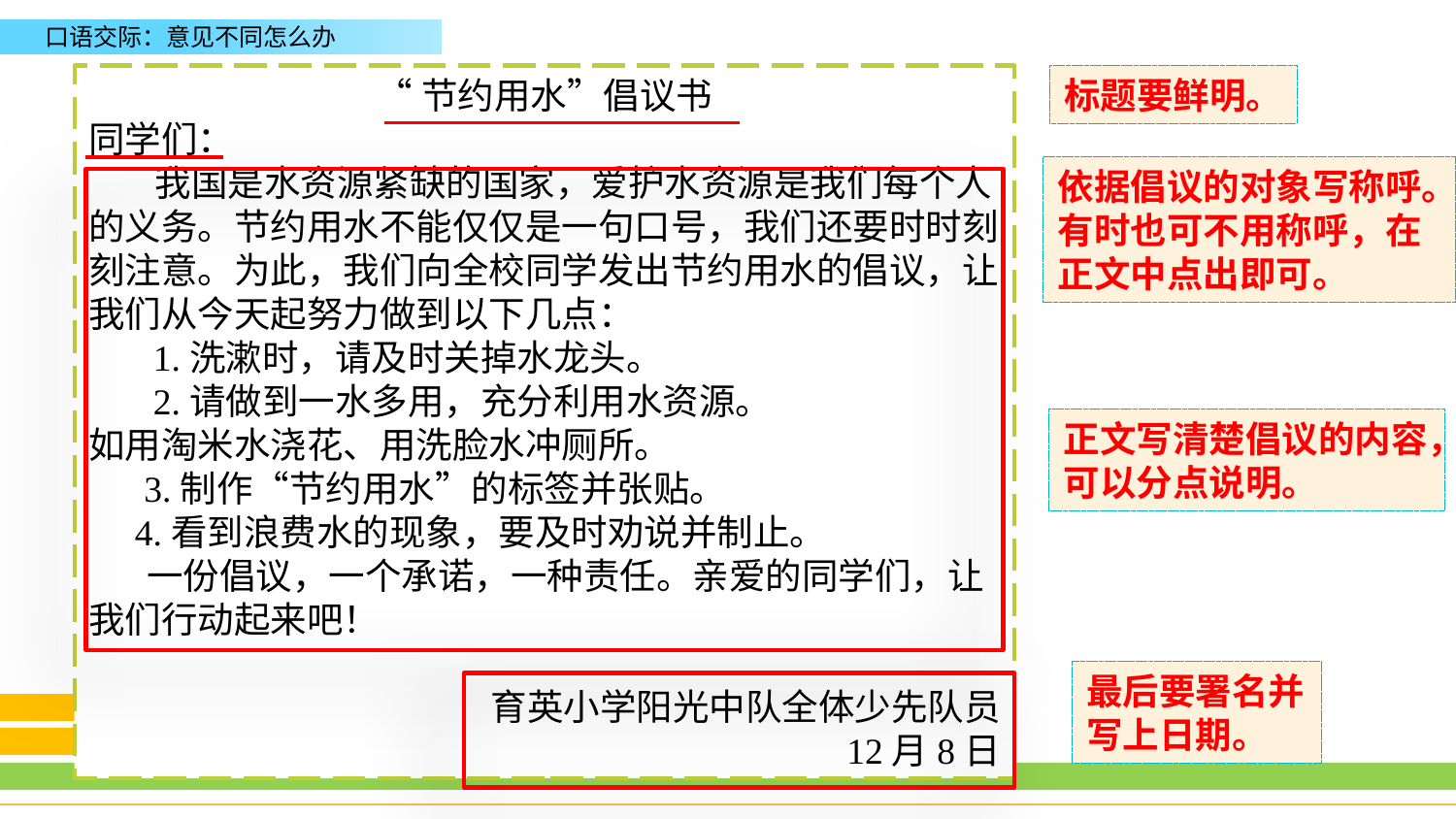

“节约用水”倡议书
同学们：
       我国是水资源紧缺的国家，爱护水资源是我们每个人的义务。节约用水不能仅仅是一句口号，我们还要时时刻刻注意。为此，我们向全校同学发出节约用水的倡议，让我们从今天起努力做到以下几点：
       1.洗漱时，请及时关掉水龙头。
       2.请做到一水多用，充分利用水资源。
如用淘米水浇花、用洗脸水冲厕所。
      3.制作“节约用水”的标签并张贴。
     4.看到浪费水的现象，要及时劝说并制止。
      一份倡议，一个承诺，一种责任。亲爱的同学们，让我们行动起来吧！

育英小学阳光中队全体少先队员
12月8日
标题要鲜明。
依据倡议的对象写称呼。有时也可不用称呼，在正文中点出即可。

正文写清楚倡议的内容，可以分点说明。
最后要署名并写上日期。